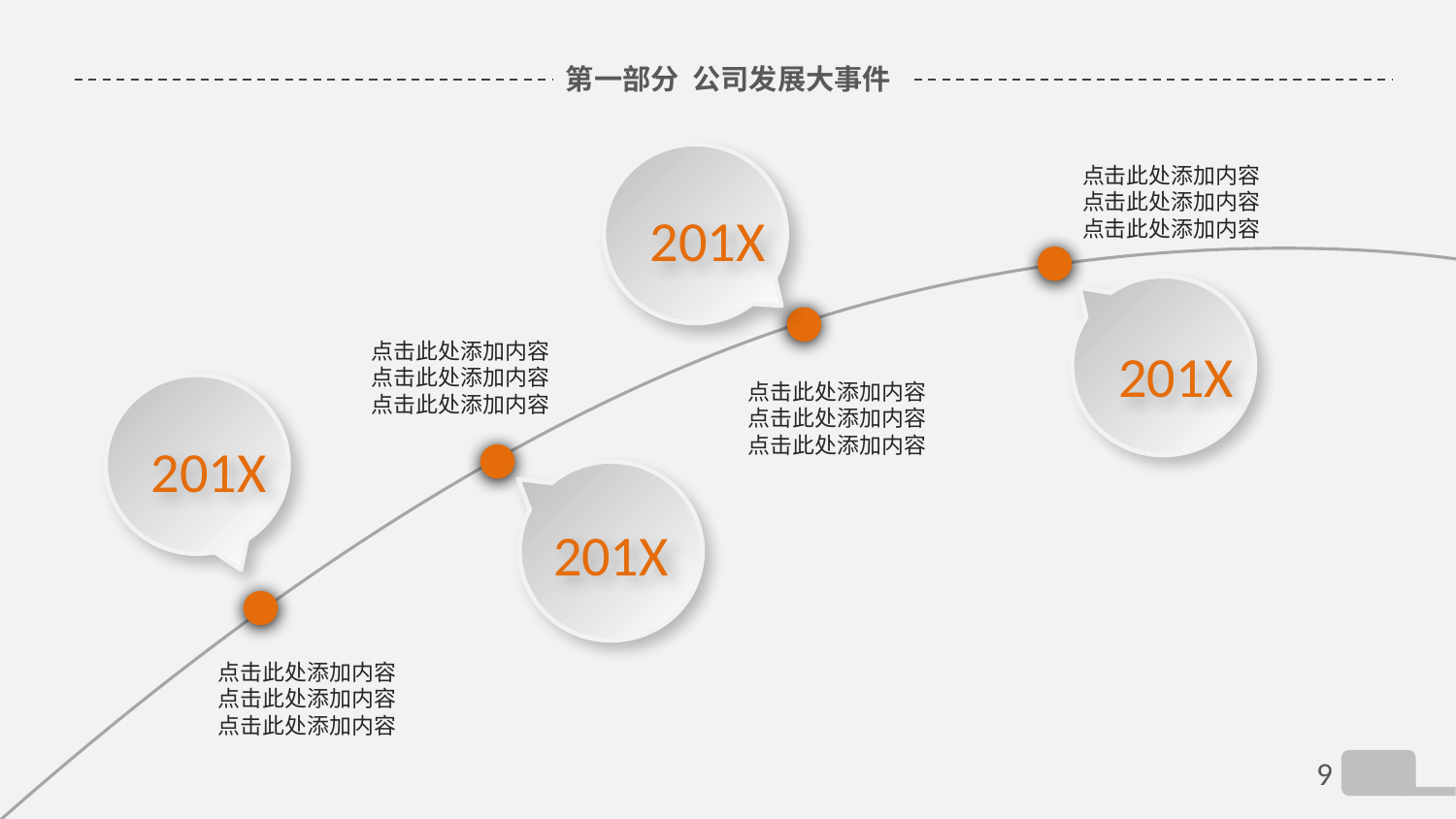

# 第一部分  公司发展大事件

201X
点击此处添加内容
点击此处添加内容
点击此处添加内容

201X

点击此处添加内容
点击此处添加内容
点击此处添加内容
点击此处添加内容
点击此处添加内容
点击此处添加内容

201X

201X

点击此处添加内容
点击此处添加内容
点击此处添加内容